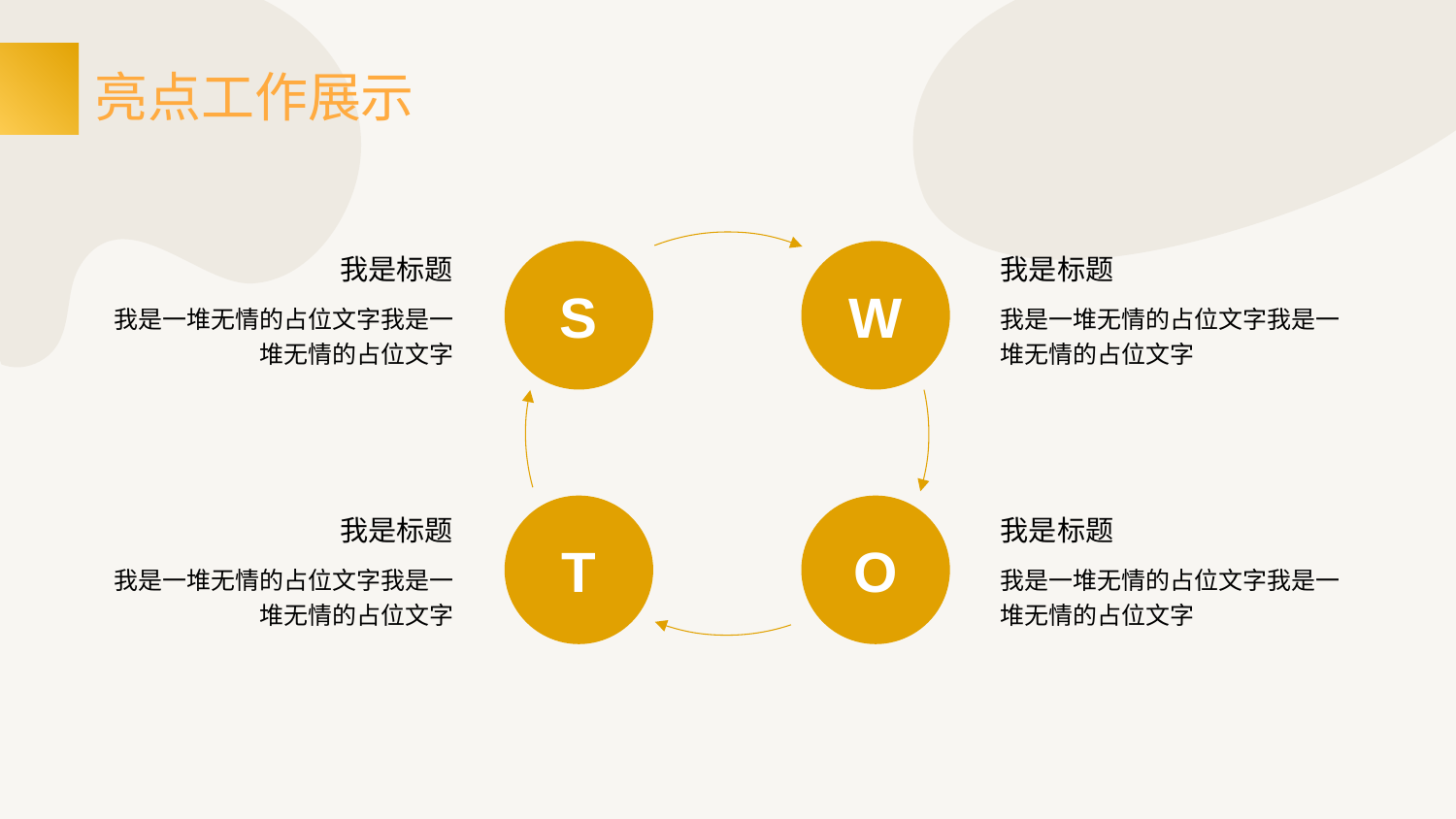

# 亮点工作展示

我是标题
我是标题
S
W
我是一堆无情的占位文字我是一堆无情的占位文字
我是一堆无情的占位文字我是一堆无情的占位文字
T
O
我是标题
我是标题
我是一堆无情的占位文字我是一堆无情的占位文字
我是一堆无情的占位文字我是一堆无情的占位文字